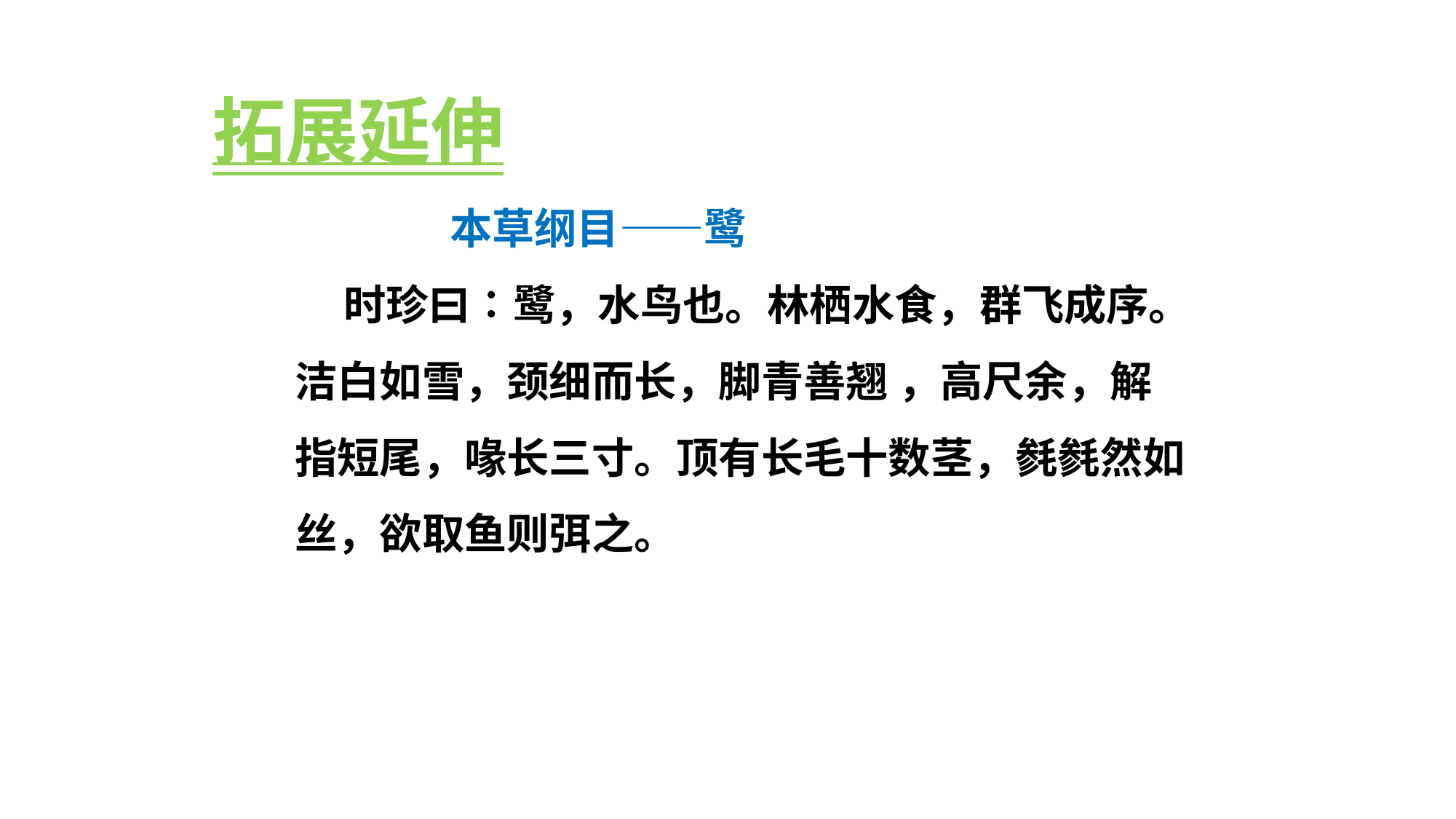

拓展延伸
               本草纲目——鹭
    时珍曰∶鹭，水鸟也。林栖水食，群飞成序。洁白如雪，颈细而长，脚青善翘 ，高尺余，解指短尾，喙长三寸。顶有长毛十数茎，毵毵然如丝，欲取鱼则弭之。